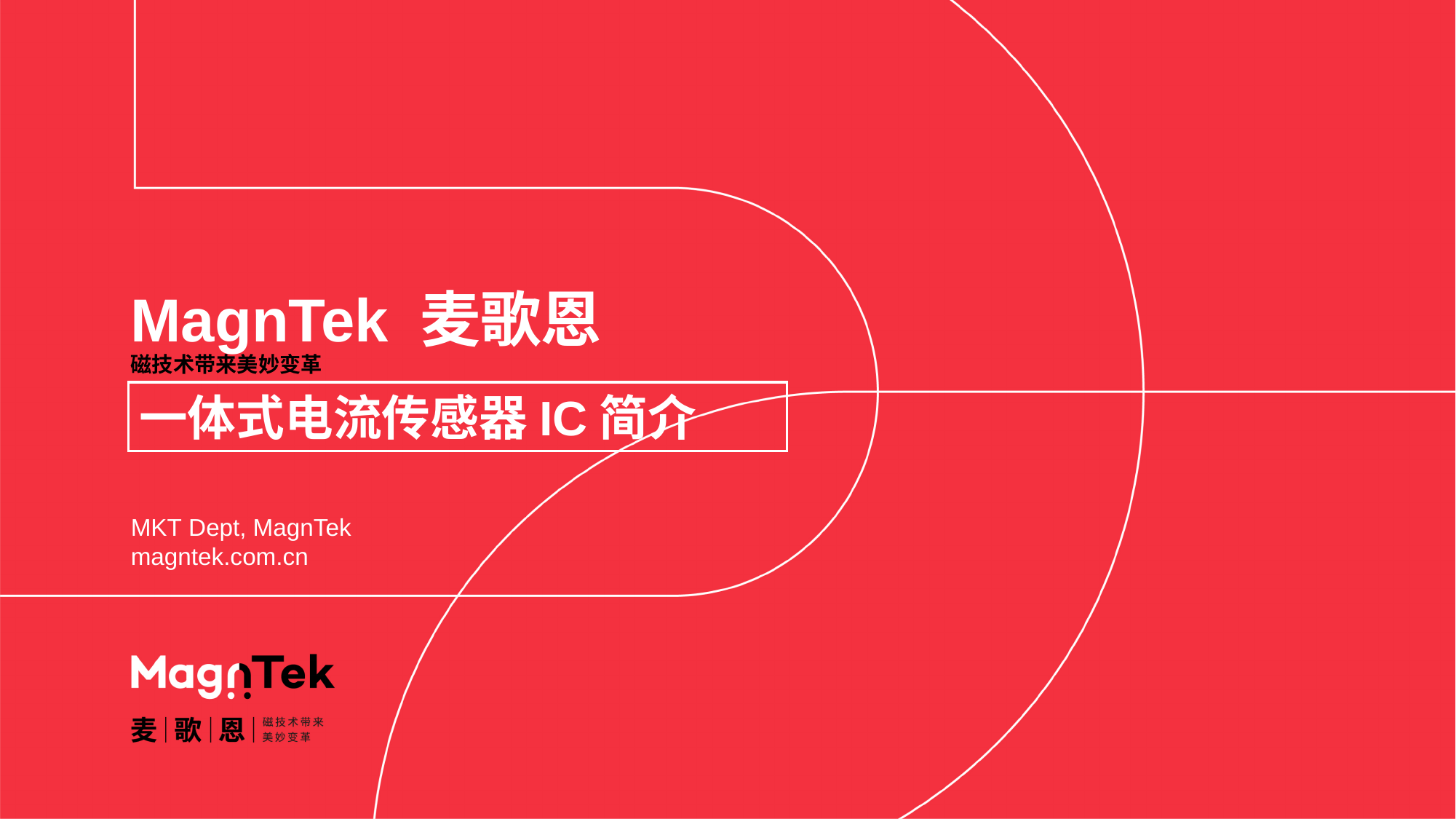

# MagnTek 麦歌恩
磁技术带来美妙变革
一体式电流传感器IC简介
MKT Dept, MagnTek
magntek.com.cn